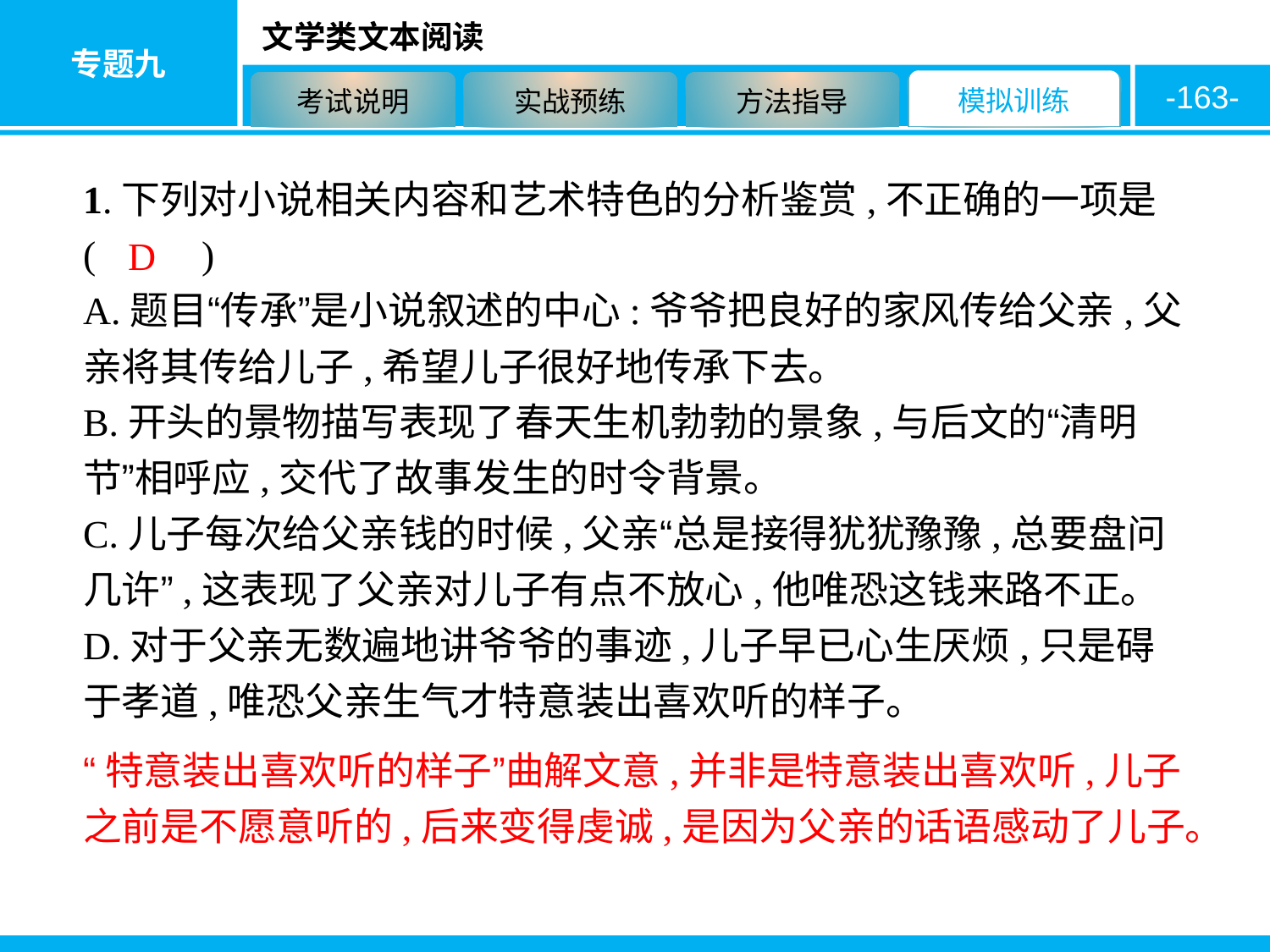

-163-
1.下列对小说相关内容和艺术特色的分析鉴赏,不正确的一项是 ( 　　)
A.题目“传承”是小说叙述的中心:爷爷把良好的家风传给父亲,父亲将其传给儿子,希望儿子很好地传承下去。
B.开头的景物描写表现了春天生机勃勃的景象,与后文的“清明节”相呼应,交代了故事发生的时令背景。
C.儿子每次给父亲钱的时候,父亲“总是接得犹犹豫豫,总要盘问几许”,这表现了父亲对儿子有点不放心,他唯恐这钱来路不正。
D.对于父亲无数遍地讲爷爷的事迹,儿子早已心生厌烦,只是碍于孝道,唯恐父亲生气才特意装出喜欢听的样子。
D
“特意装出喜欢听的样子”曲解文意,并非是特意装出喜欢听,儿子之前是不愿意听的,后来变得虔诚,是因为父亲的话语感动了儿子。